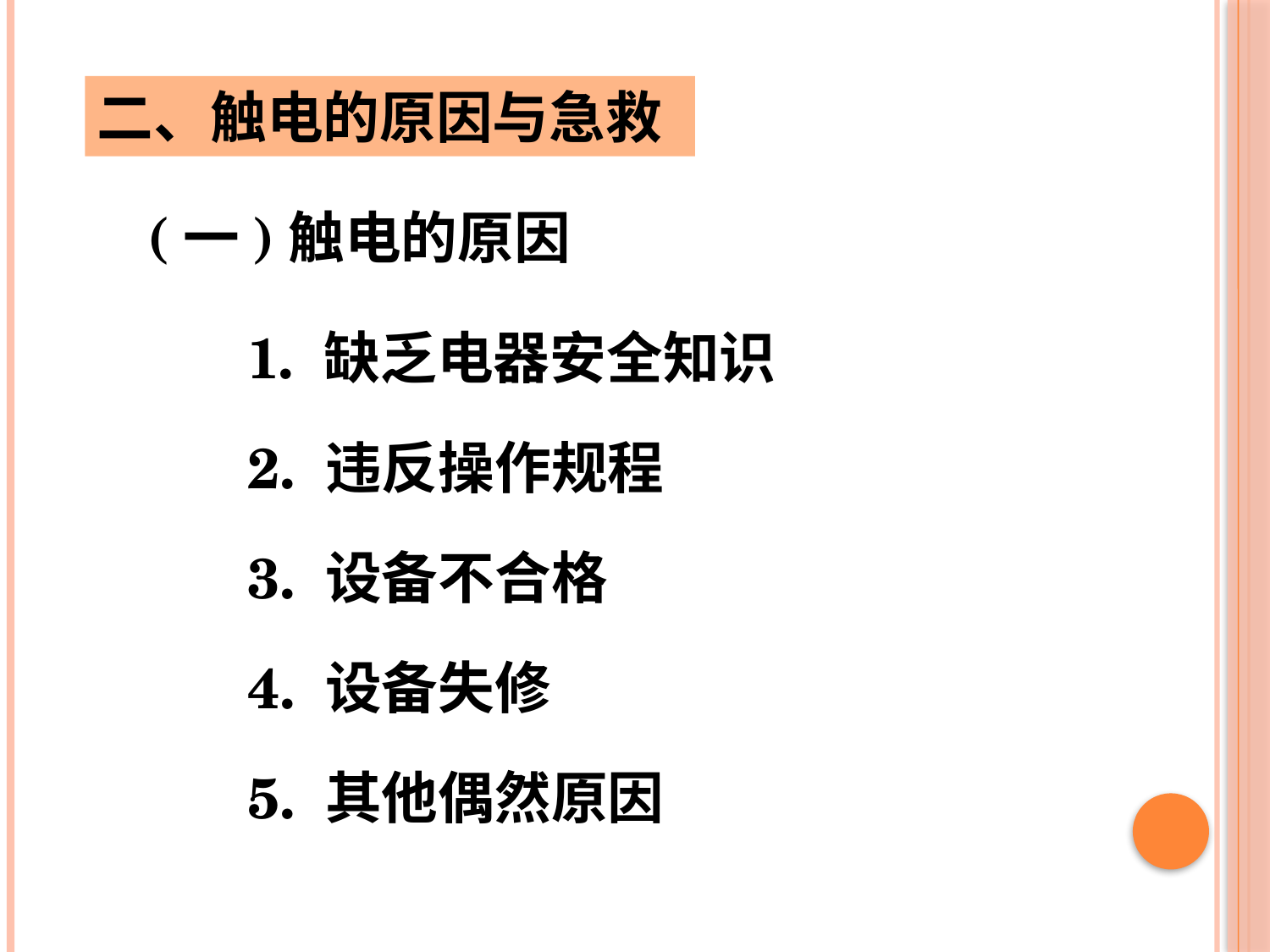

二、触电的原因与急救
(一)触电的原因
1. 缺乏电器安全知识
2. 违反操作规程
3. 设备不合格
4. 设备失修
5. 其他偶然原因